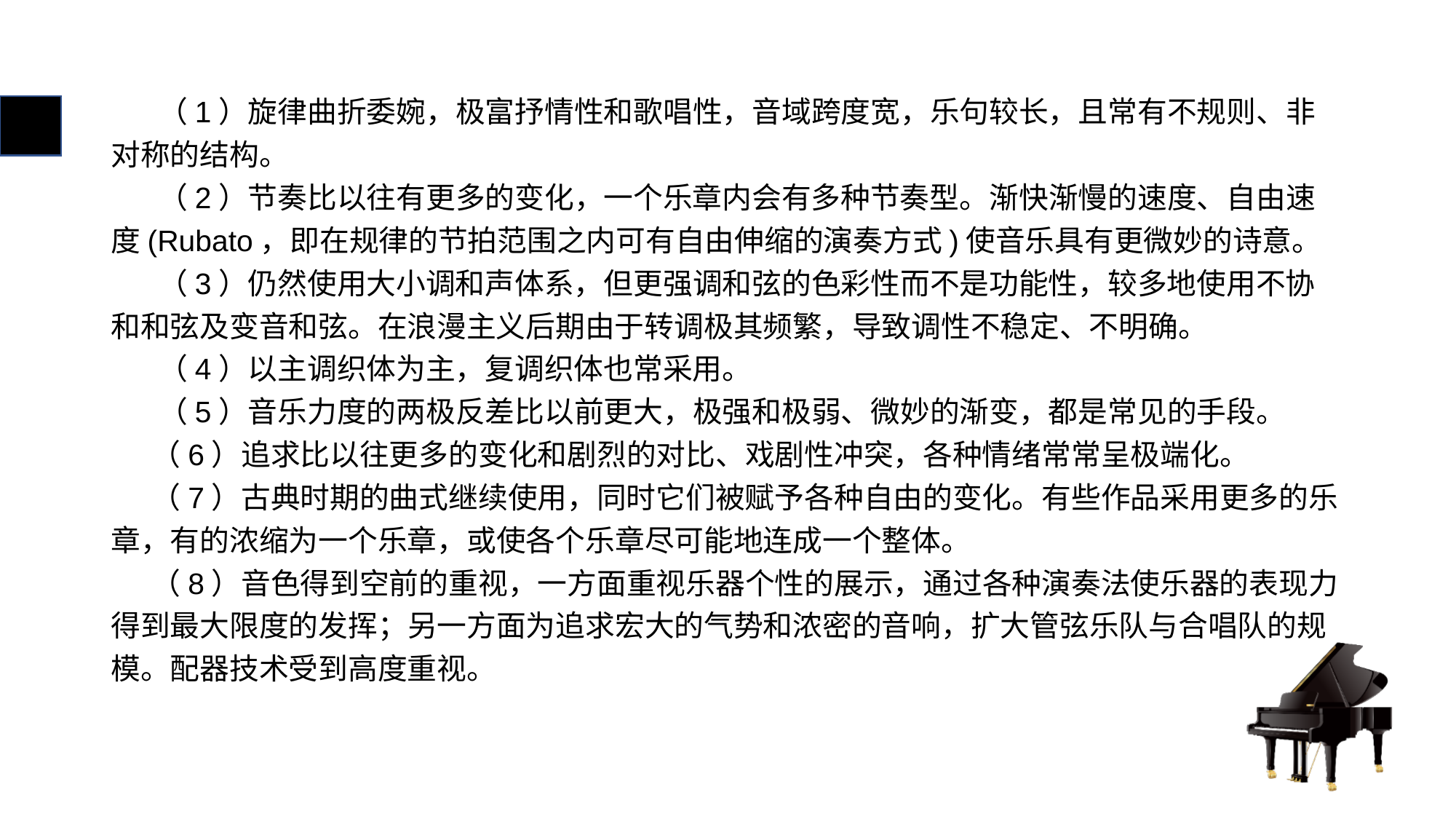

# （1）旋律曲折委婉，极富抒情性和歌唱性，音域跨度宽，乐句较长，且常有不规则、非对称的结构。
      （2）节奏比以往有更多的变化，一个乐章内会有多种节奏型。渐快渐慢的速度、自由速度(Rubato，即在规律的节拍范围之内可有自由伸缩的演奏方式)使音乐具有更微妙的诗意。
      （3）仍然使用大小调和声体系，但更强调和弦的色彩性而不是功能性，较多地使用不协和和弦及变音和弦。在浪漫主义后期由于转调极其频繁，导致调性不稳定、不明确。
      （4）以主调织体为主，复调织体也常采用。
      （5）音乐力度的两极反差比以前更大，极强和极弱、微妙的渐变，都是常见的手段。
      （6）追求比以往更多的变化和剧烈的对比、戏剧性冲突，各种情绪常常呈极端化。
      （7）古典时期的曲式继续使用，同时它们被赋予各种自由的变化。有些作品采用更多的乐章，有的浓缩为一个乐章，或使各个乐章尽可能地连成一个整体。
      （8）音色得到空前的重视，一方面重视乐器个性的展示，通过各种演奏法使乐器的表现力得到最大限度的发挥；另一方面为追求宏大的气势和浓密的音响，扩大管弦乐队与合唱队的规模。配器技术受到高度重视。